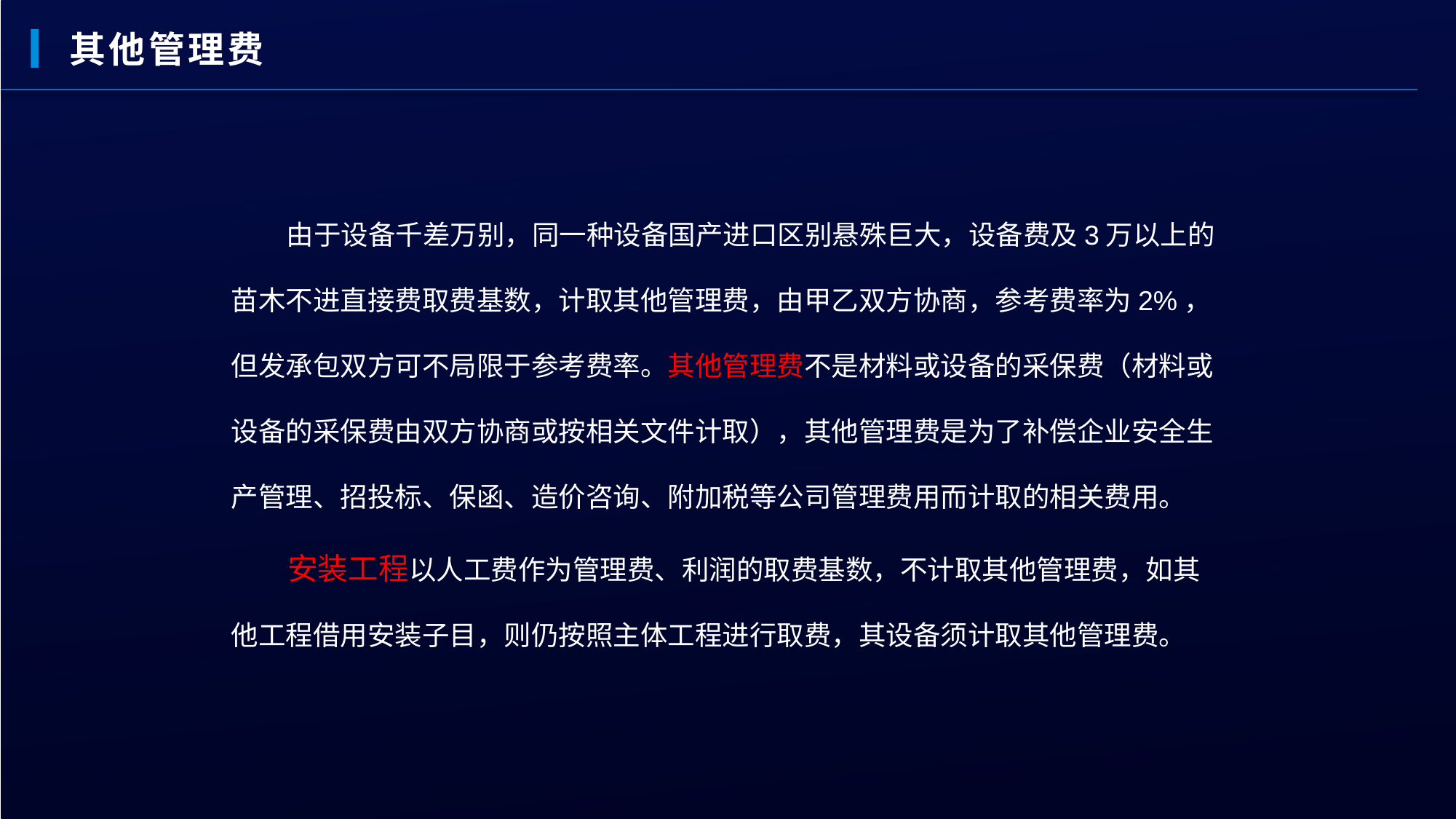

其他管理费
 由于设备千差万别，同一种设备国产进口区别悬殊巨大，设备费及3万以上的苗木不进直接费取费基数，计取其他管理费，由甲乙双方协商，参考费率为2%，但发承包双方可不局限于参考费率。其他管理费不是材料或设备的采保费（材料或设备的采保费由双方协商或按相关文件计取），其他管理费是为了补偿企业安全生产管理、招投标、保函、造价咨询、附加税等公司管理费用而计取的相关费用。
 安装工程以人工费作为管理费、利润的取费基数，不计取其他管理费，如其他工程借用安装子目，则仍按照主体工程进行取费，其设备须计取其他管理费。